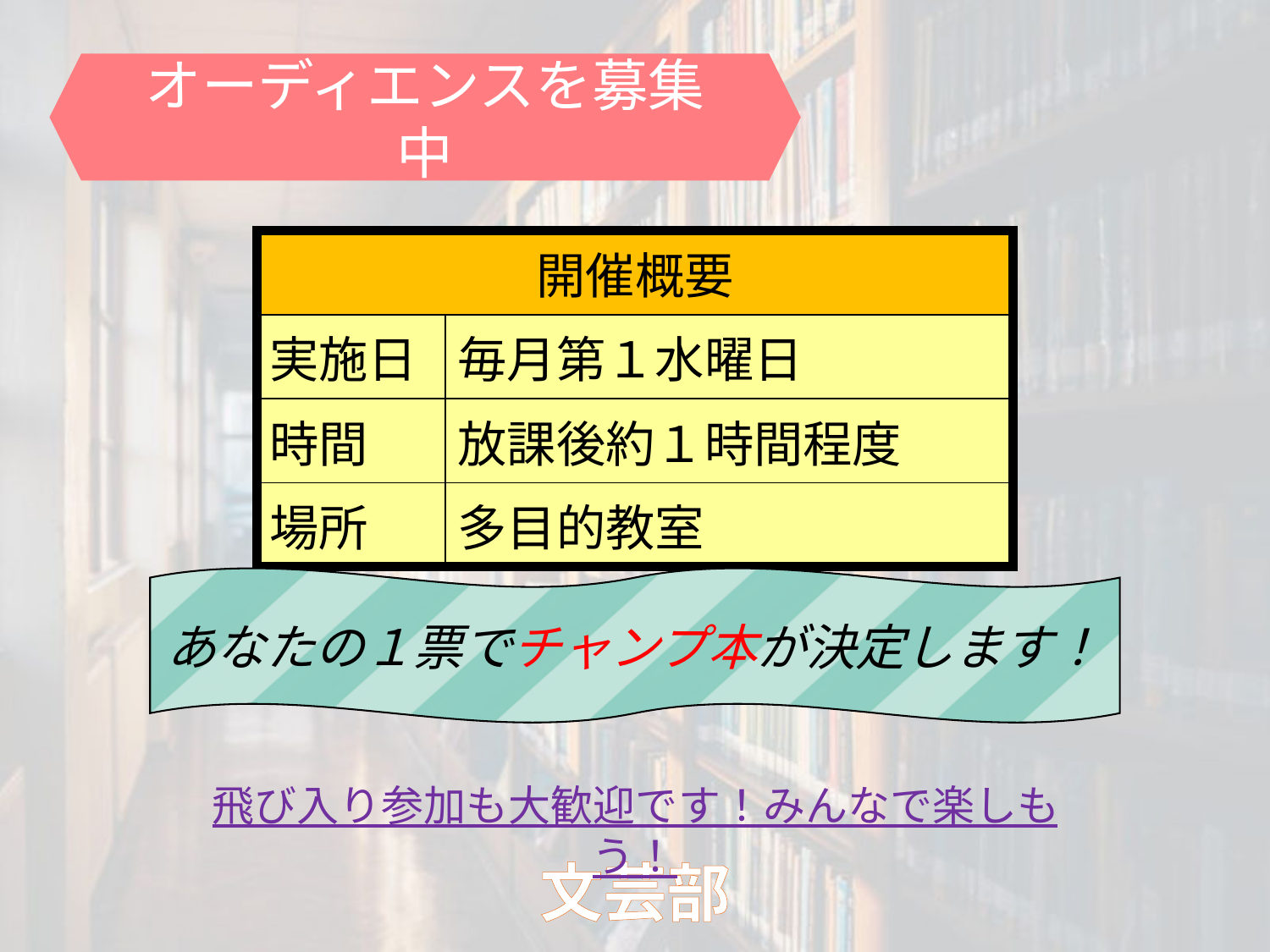

オーディエンスを募集中
| 開催概要 |  |
| --- | --- |
| 実施日 | 毎月第１水曜日 |
| 時間 | 放課後約１時間程度 |
| 場所 | 多目的教室 |
あなたの１票でチャンプ本が決定します！
飛び入り参加も大歓迎です！みんなで楽しもう！